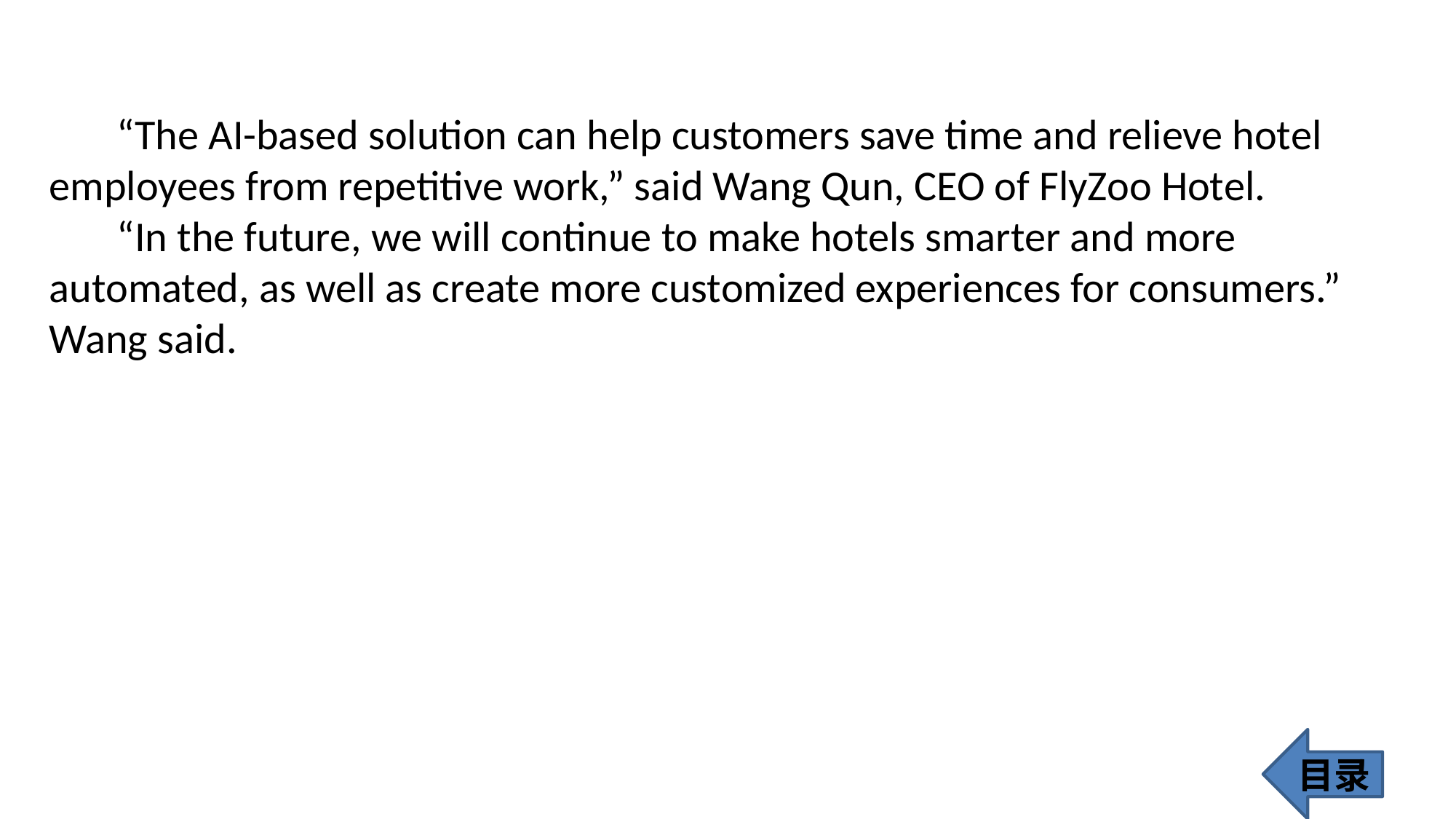

“The AI-based solution can help customers save time and relieve hotel employees from repetitive work,” said Wang Qun, CEO of FlyZoo Hotel.
       “In the future, we will continue to make hotels smarter and more automated, as well as create more customized experiences for consumers.” Wang said.
目录
98